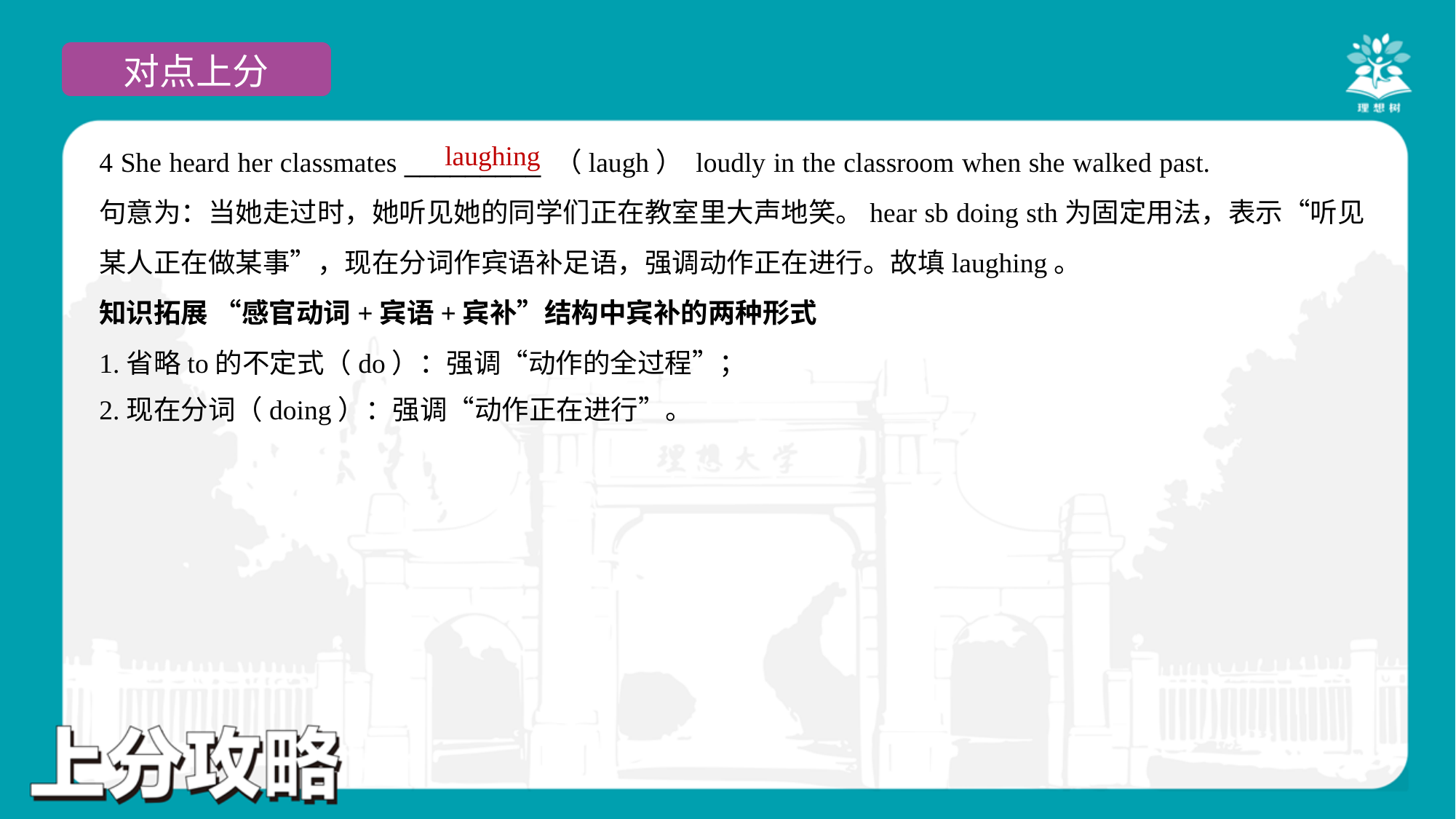

laughing
4 She heard her classmates _________ （laugh） loudly in the classroom when she walked past.
句意为：当她走过时，她听见她的同学们正在教室里大声地笑。hear sb doing sth为固定用法，表示“听见
某人正在做某事”，现在分词作宾语补足语，强调动作正在进行。故填laughing。
知识拓展 “感官动词+宾语+宾补”结构中宾补的两种形式
1.省略to的不定式（do）：强调“动作的全过程”；
2.现在分词（doing）：强调“动作正在进行”。